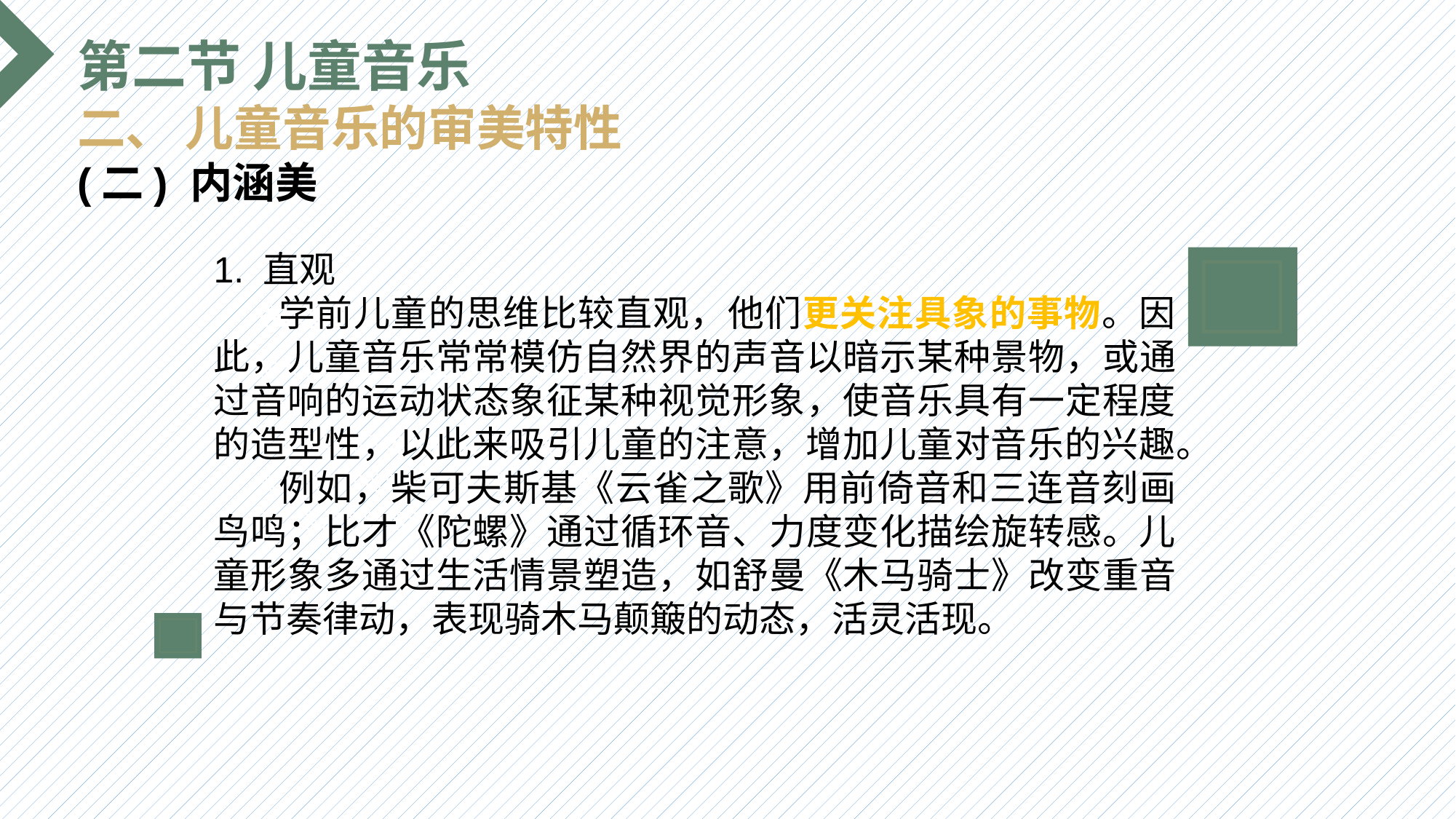

第二节 儿童音乐
二、 儿童音乐的审美特性
(二) 内涵美

1. 直观
      学前儿童的思维比较直观，他们更关注具象的事物。因此，儿童音乐常常模仿自然界的声音以暗示某种景物，或通过音响的运动状态象征某种视觉形象，使音乐具有一定程度的造型性，以此来吸引儿童的注意，增加儿童对音乐的兴趣。
      例如，柴可夫斯基《云雀之歌》用前倚音和三连音刻画鸟鸣；比才《陀螺》通过循环音、力度变化描绘旋转感。儿童形象多通过生活情景塑造，如舒曼《木马骑士》改变重音与节奏律动，表现骑木马颠簸的动态，活灵活现。

选题背景
输入您的内容，请简要说明，言简意赅即可输入您的内容，请简要说明，言简意赅即可输入您的内容，请简要说明，言简意赅即可输入您的内容，请简要说明，言简意赅即可